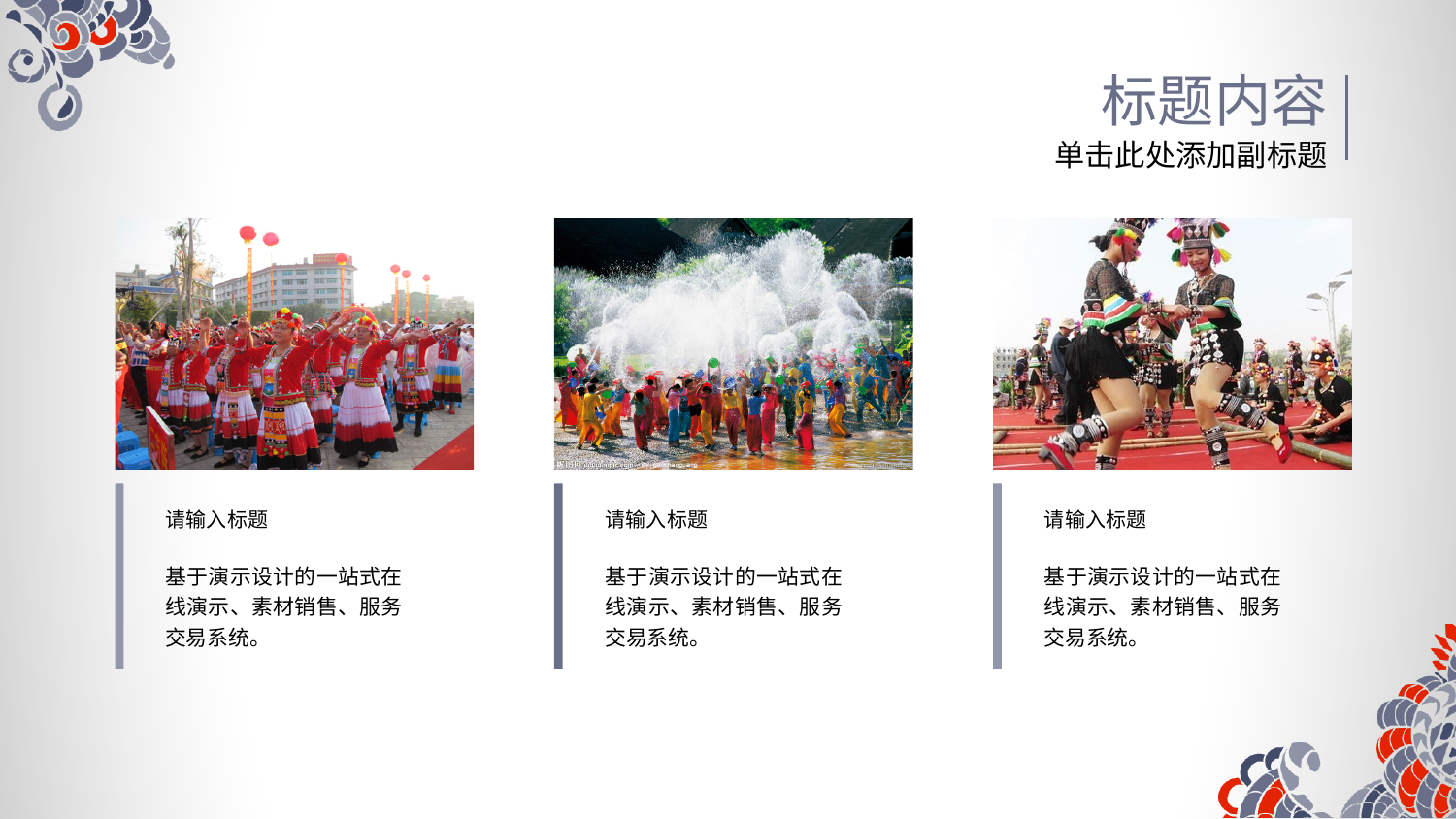

标题内容
单击此处添加副标题

请输入标题
基于演示设计的一站式在线演示、素材销售、服务交易系统。

请输入标题
基于演示设计的一站式在线演示、素材销售、服务交易系统。

请输入标题
基于演示设计的一站式在线演示、素材销售、服务交易系统。